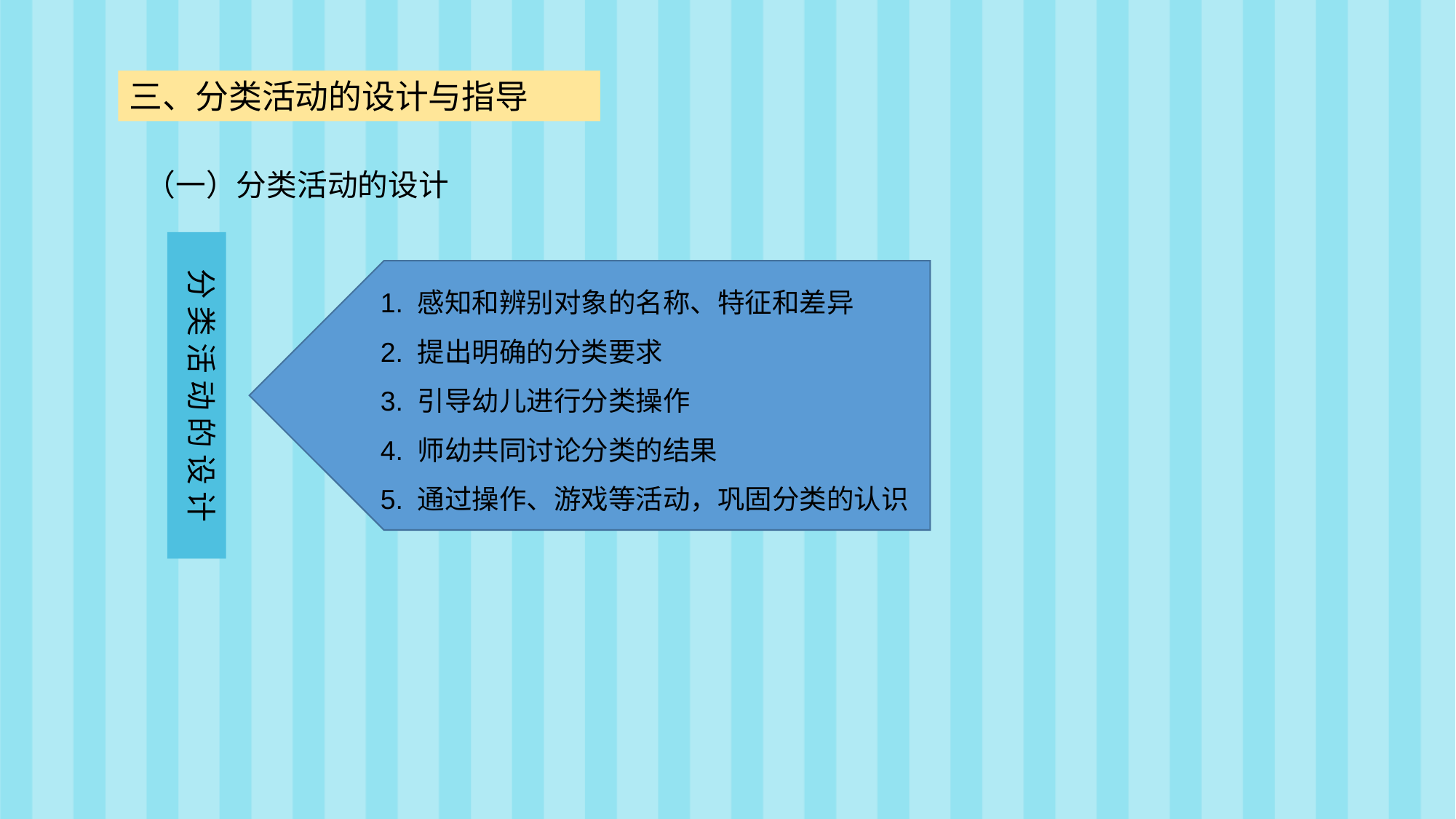

三、分类活动的设计与指导
（一）分类活动的设计
分 类 活 动 的 设 计

1. 感知和辨别对象的名称、特征和差异
2. 提出明确的分类要求
3. 引导幼儿进行分类操作
4. 师幼共同讨论分类的结果
5. 通过操作、游戏等活动，巩固分类的认识